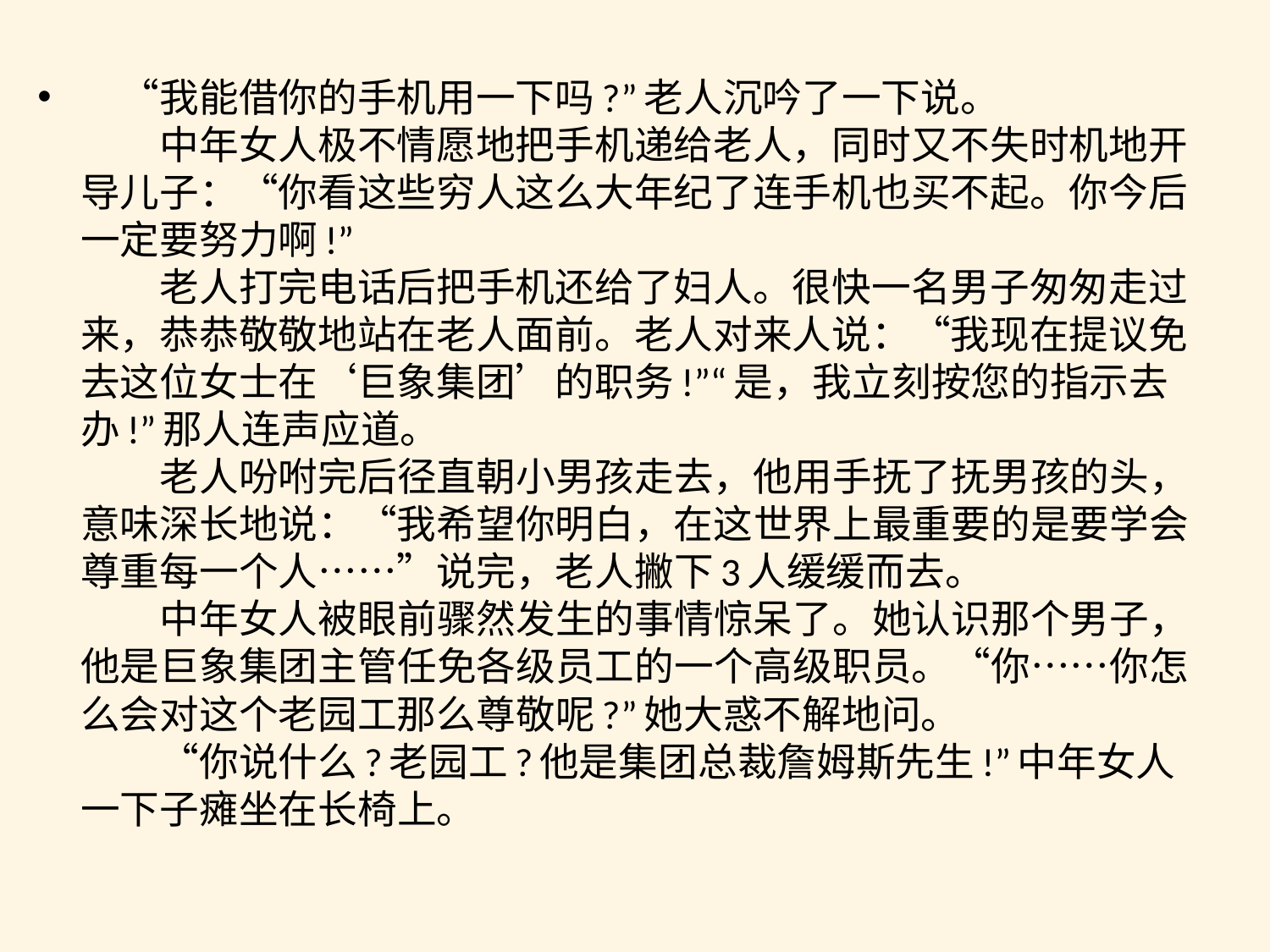

“我能借你的手机用一下吗?”老人沉吟了一下说。 
　　中年女人极不情愿地把手机递给老人，同时又不失时机地开导儿子：“你看这些穷人这么大年纪了连手机也买不起。你今后一定要努力啊!” 
　　老人打完电话后把手机还给了妇人。很快一名男子匆匆走过来，恭恭敬敬地站在老人面前。老人对来人说：“我现在提议免去这位女士在‘巨象集团’的职务!”“是，我立刻按您的指示去办!”那人连声应道。 
　　老人吩咐完后径直朝小男孩走去，他用手抚了抚男孩的头，意味深长地说：“我希望你明白，在这世界上最重要的是要学会尊重每一个人……”说完，老人撇下3人缓缓而去。 
　　中年女人被眼前骤然发生的事情惊呆了。她认识那个男子，他是巨象集团主管任免各级员工的一个高级职员。“你……你怎么会对这个老园工那么尊敬呢?”她大惑不解地问。 
　　“你说什么?老园工?他是集团总裁詹姆斯先生!”中年女人一下子瘫坐在长椅上。